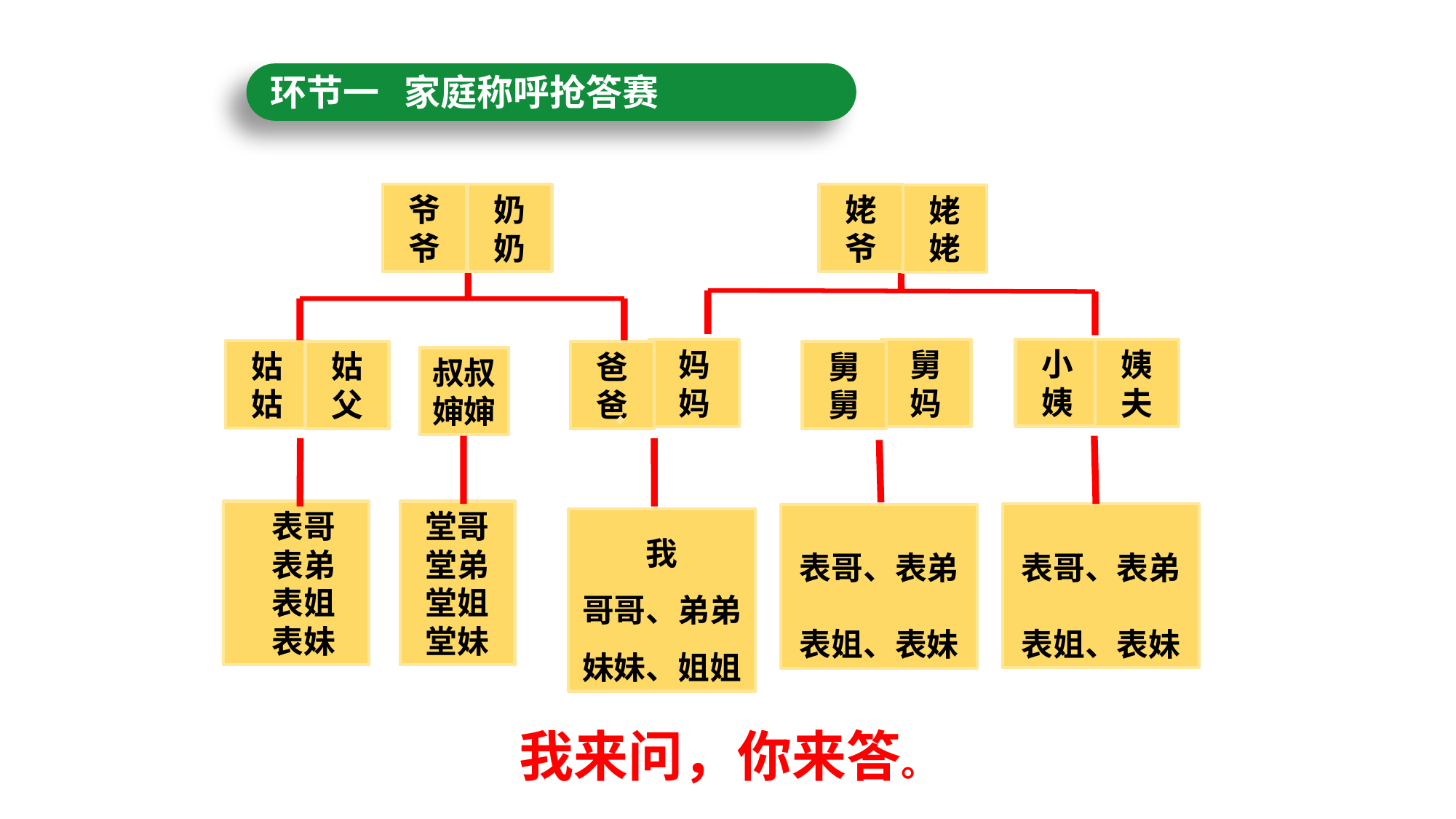

环节一   家庭称呼抢答赛

爷爷
奶奶
姥爷
姥姥

小姨
妈
妈
舅
妈
姨夫
姑姑
姑父
爸爸
舅舅
叔叔
婶婶

 表哥
 表弟
 表姐
 表妹
堂哥
堂弟
堂姐
堂妹
表哥、表弟
表姐、表妹
表哥、表弟
表姐、表妹
我
哥哥、弟弟
妹妹、姐姐
我来问，你来答。